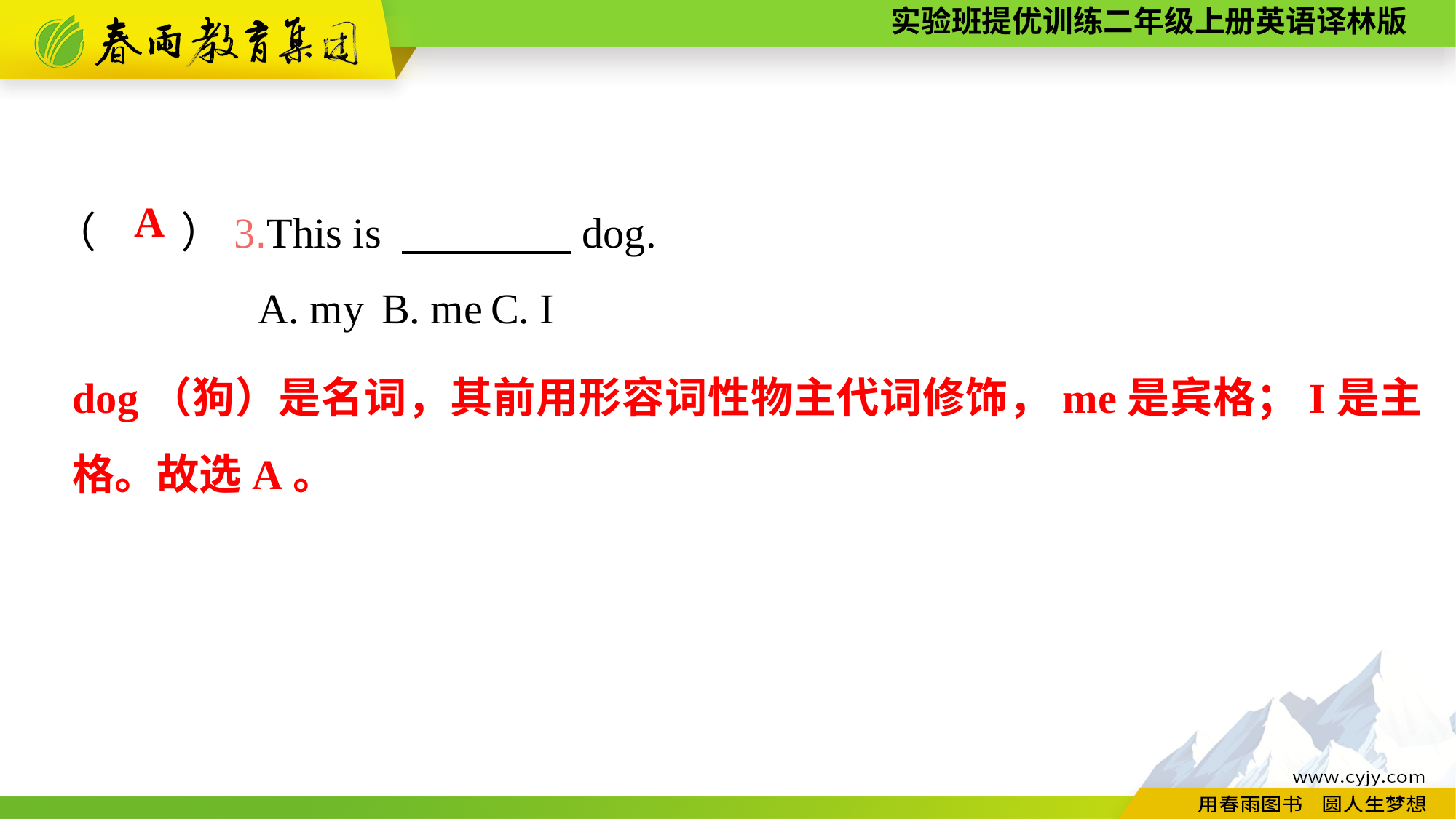

（　　）3.This is 　　　　dog.
A. my	B. me	C. I
 A
dog（狗）是名词，其前用形容词性物主代词修饰，me是宾格；I是主格。故选A。